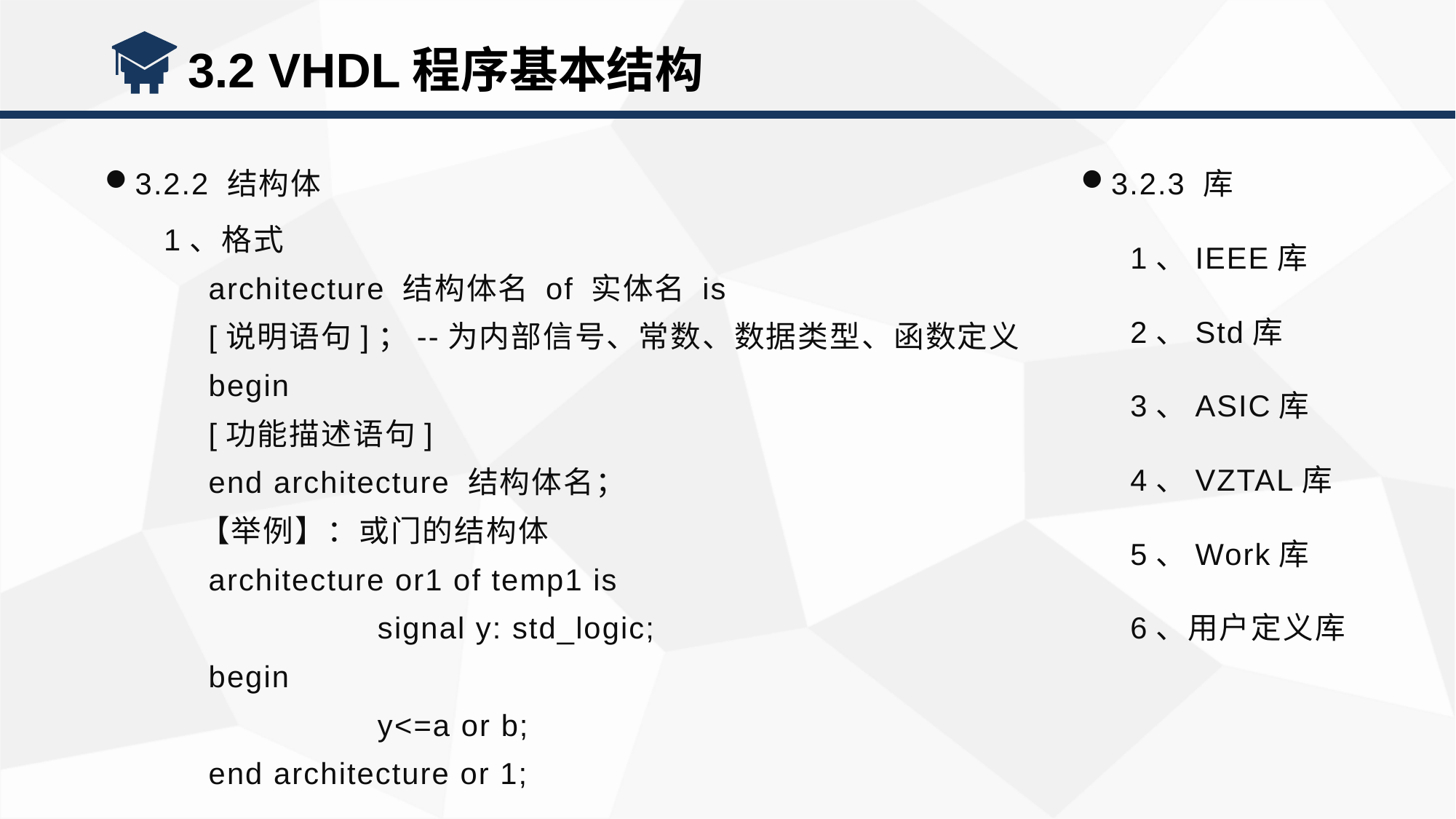

3.2 VHDL程序基本结构

3.2.3 库
     1、IEEE库
     2、Std库
     3、ASIC库
     4、VZTAL库
     5、Work库
     6、用户定义库

3.2.2 结构体
      1、格式
     architecture 结构体名 of 实体名 is
     [说明语句]；--为内部信号、常数、数据类型、函数定义
     begin
     [功能描述语句]
     end architecture 结构体名；
    【举例】：或门的结构体
     architecture or1 of temp1 is
		signal y: std_logic;
     begin
		y<=a or b;
     end architecture or 1;